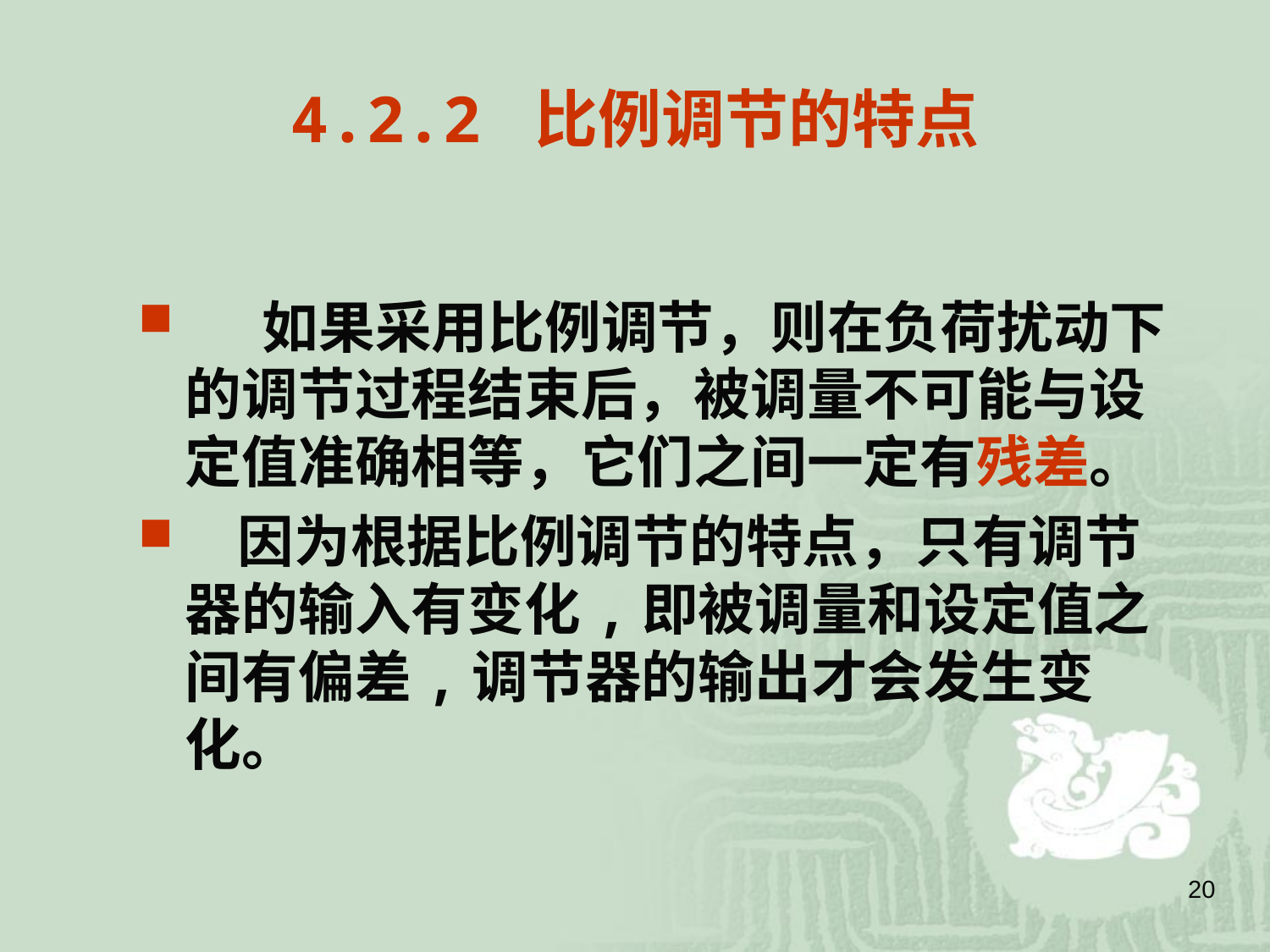

# 4.2.2 比例调节的特点

     如果采用比例调节，则在负荷扰动下的调节过程结束后，被调量不可能与设定值准确相等，它们之间一定有残差。
   因为根据比例调节的特点，只有调节器的输入有变化,即被调量和设定值之间有偏差,调节器的输出才会发生变化。

20